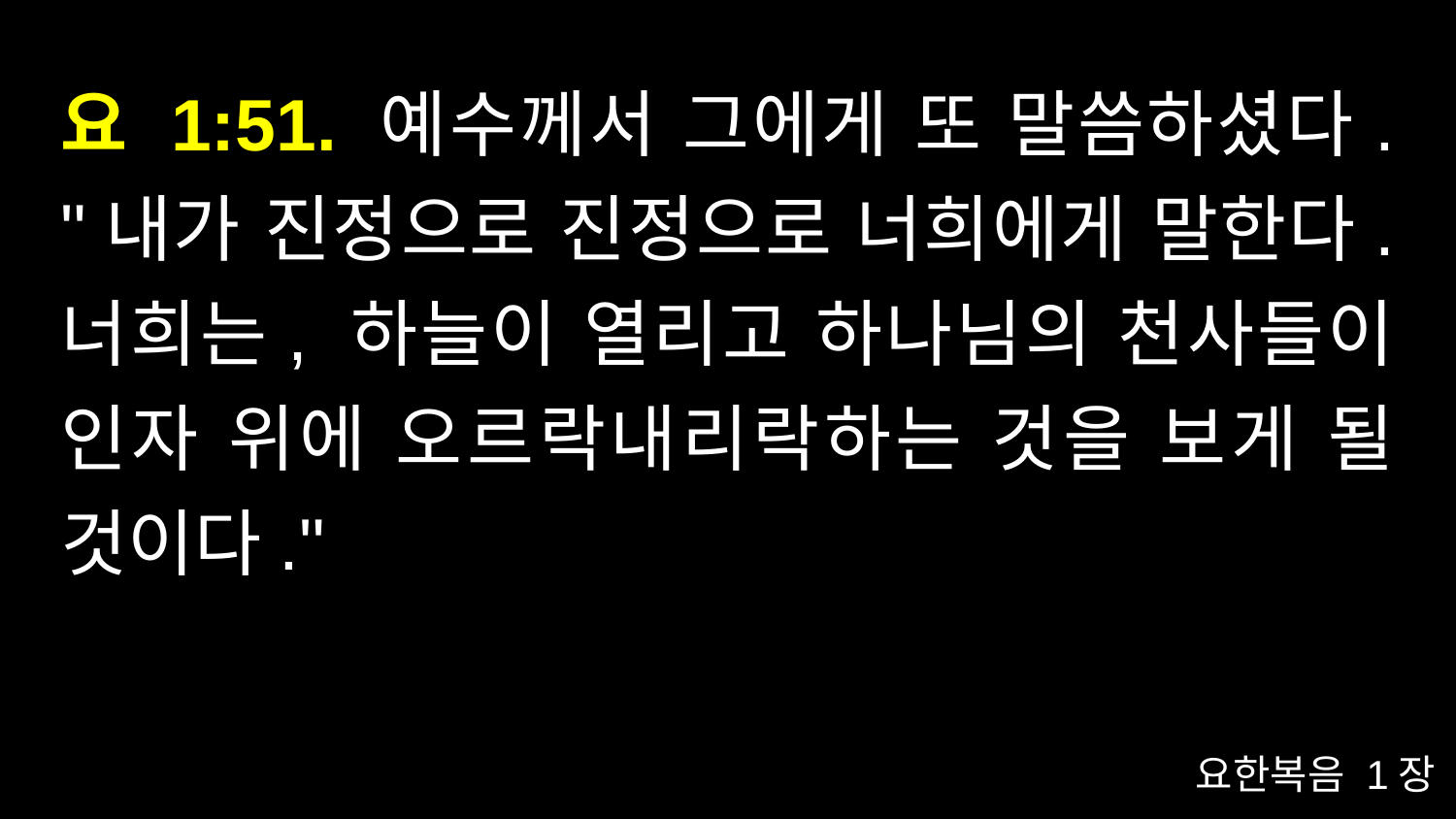

# 요 1:51. 예수께서 그에게 또 말씀하셨다. "내가 진정으로 진정으로 너희에게 말한다. 너희는, 하늘이 열리고 하나님의 천사들이 인자 위에 오르락내리락하는 것을 보게 될 것이다."
요한복음 1장